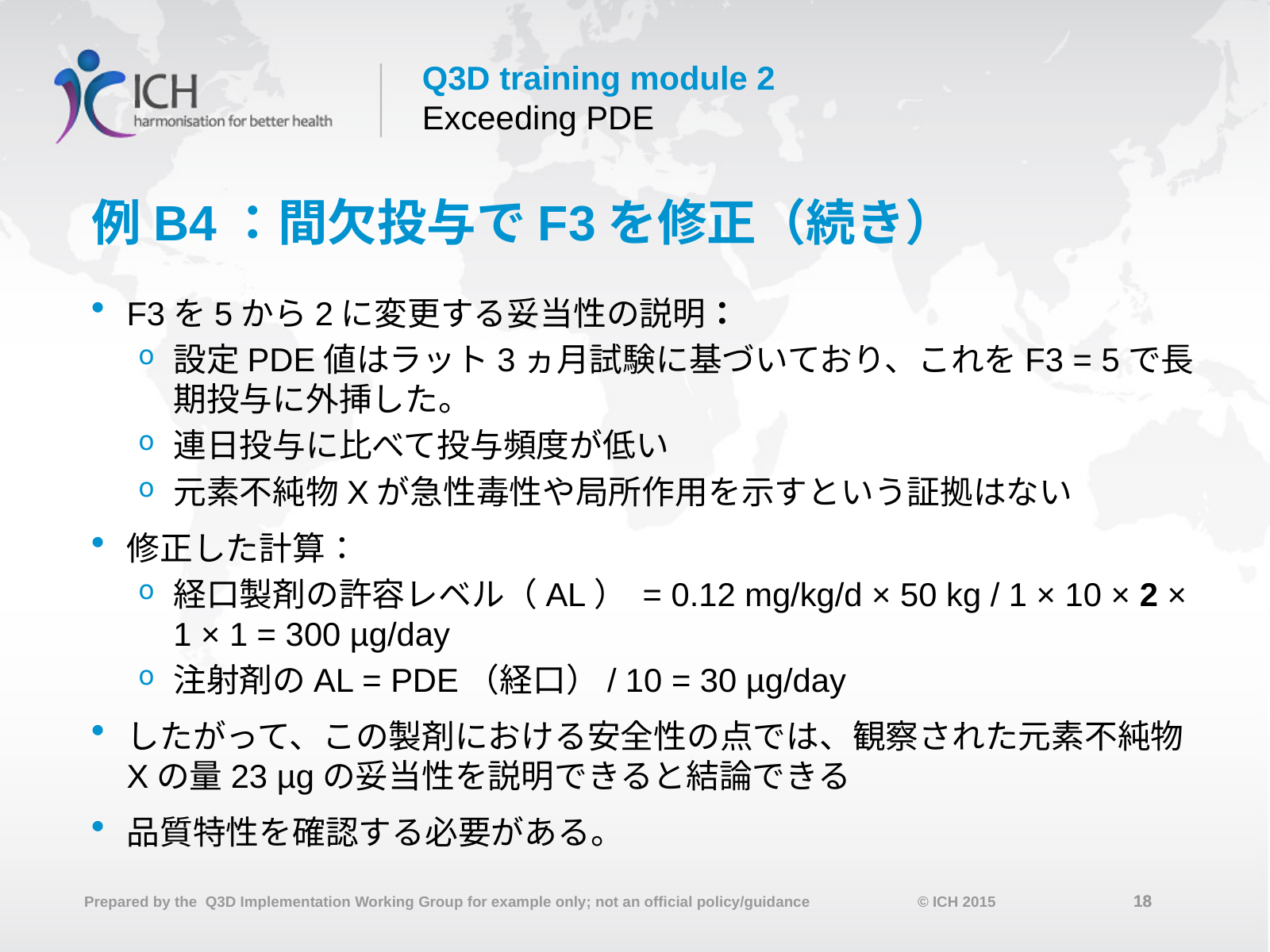

# 例B4：間欠投与でF3を修正（続き）
F3を5から2に変更する妥当性の説明：
設定PDE値はラット3ヵ月試験に基づいており、これをF3 = 5で長期投与に外挿した。
連日投与に比べて投与頻度が低い
元素不純物Xが急性毒性や局所作用を示すという証拠はない
修正した計算：
経口製剤の許容レベル（AL） = 0.12 mg/kg/d × 50 kg / 1 × 10 × 2 × 1 × 1 = 300 µg/day
注射剤のAL = PDE（経口）/ 10 = 30 µg/day
したがって、この製剤における安全性の点では、観察された元素不純物Xの量23 µgの妥当性を説明できると結論できる
品質特性を確認する必要がある。